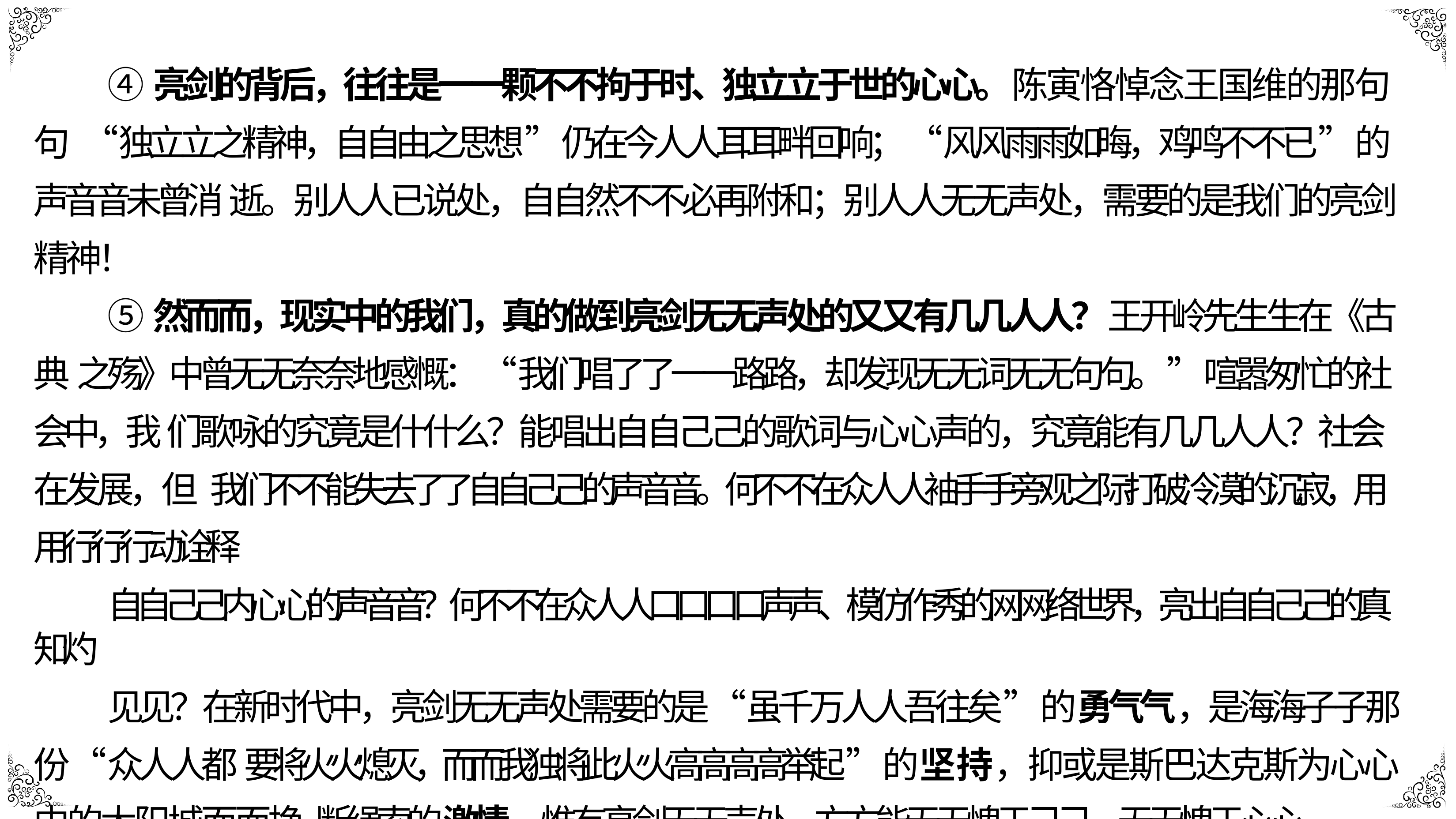

④亮剑的背后，往往是⼀一颗不不拘于时、独⽴立于世的⼼心。陈寅恪悼念王国维的那句句  “独⽴立之精神，⾃自由之思想”仍在今⼈人⽿耳畔回响；“⻛风⾬雨如晦，鸡鸣不不已”的声⾳音未曾消  逝。别⼈人已说处，⾃自然不不必再附和；别⼈人⽆无声处，需要的是我们的亮剑精神！
⑤然⽽而，现实中的我们，真的做到亮剑⽆无声处的⼜又有⼏几⼈人？王开岭先⽣生在《古典  之殇》中曾⽆无奈奈地感慨：“我们唱了了⼀一路路，却发现⽆无词⽆无句句。”喧嚣匆忙的社会中，我  们歌咏的究竟是什什么？能唱出⾃自⼰己的歌词与⼼心声的，究竟能有⼏几⼈人？社会在发展，但  我们不不能失去了了⾃自⼰己的声⾳音。何不不在众⼈人袖⼿手旁观之际打破冷漠的沉寂，⽤用⾏行行动诠释
⾃自⼰己内⼼心的声⾳音？何不不在众⼈人⼝口⼝口声声、模仿作秀的⽹网络世界，亮出⾃自⼰己的真知灼
⻅见？在新时代中，亮剑⽆无声处需要的是“虽千万⼈人吾往矣”的勇⽓气，是海海⼦子那份“众⼈人都  要将⽕火熄灭，⽽而我独将此⽕火⾼高⾼高举起”的坚持，抑或是斯巴达克斯为⼼心中的太阳城⽽而挣  断绳索的激情。惟有亮剑⽆无声处，⽅方能⽆无愧于⼰己，⽆无愧于⼼心。
⑥⼈人⽣生易易逝。惟有于众⼈人⽆无声处亮出⾃自⼰己的声⾳音，⽅方能不不枉此⽣生。